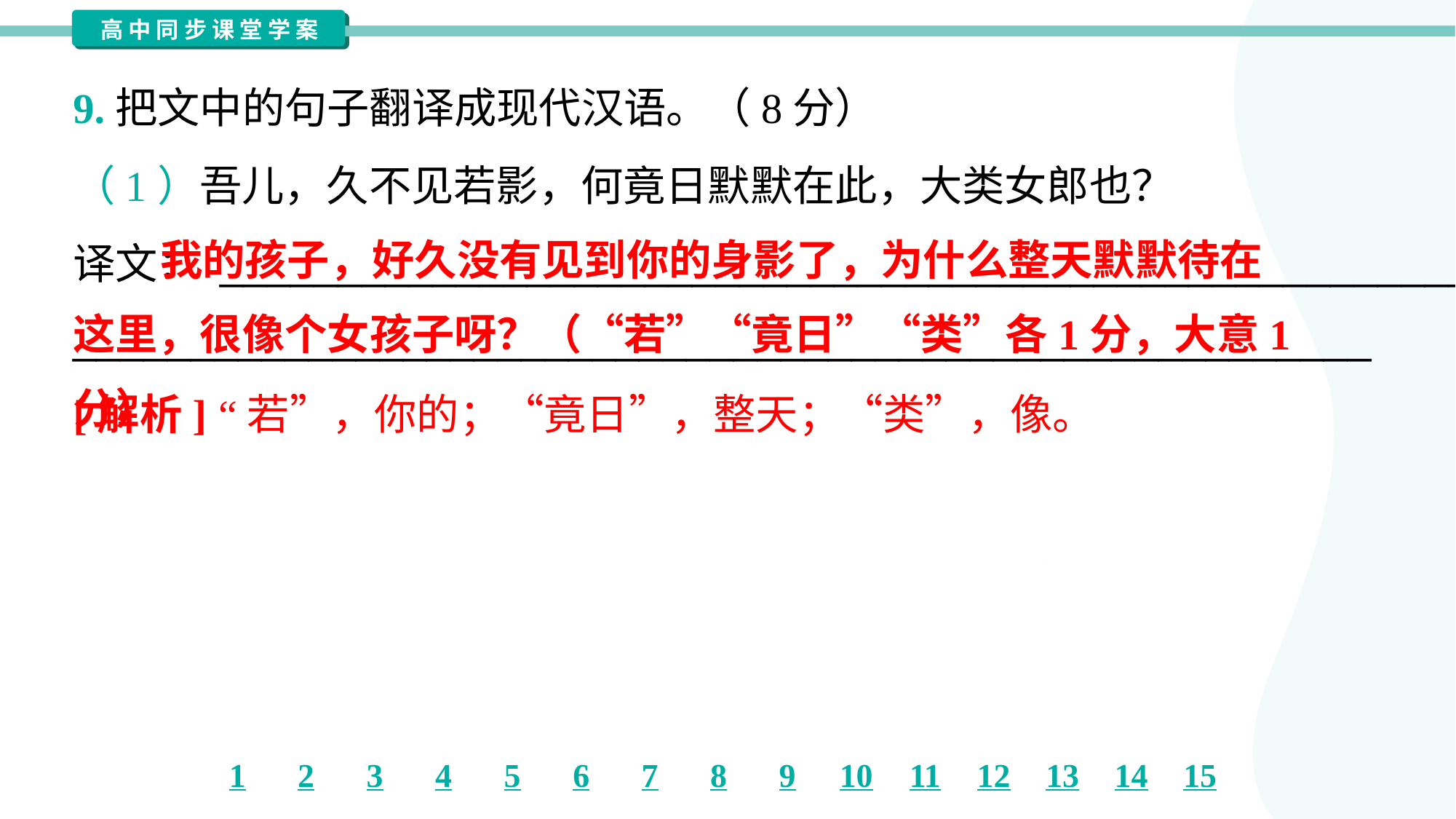

9.把文中的句子翻译成现代汉语。（8分）
（1）吾儿，久不见若影，何竟日默默在此，大类女郎也？
译文： ______________________________________________________
_______________________________________________________
        我的孩子，好久没有见到你的身影了，为什么整天默默待在
这里，很像个女孩子呀？（“若”“竟日”“类”各1分，大意1分）
[解析] “若”，你的；“竟日”，整天；“类”，像。